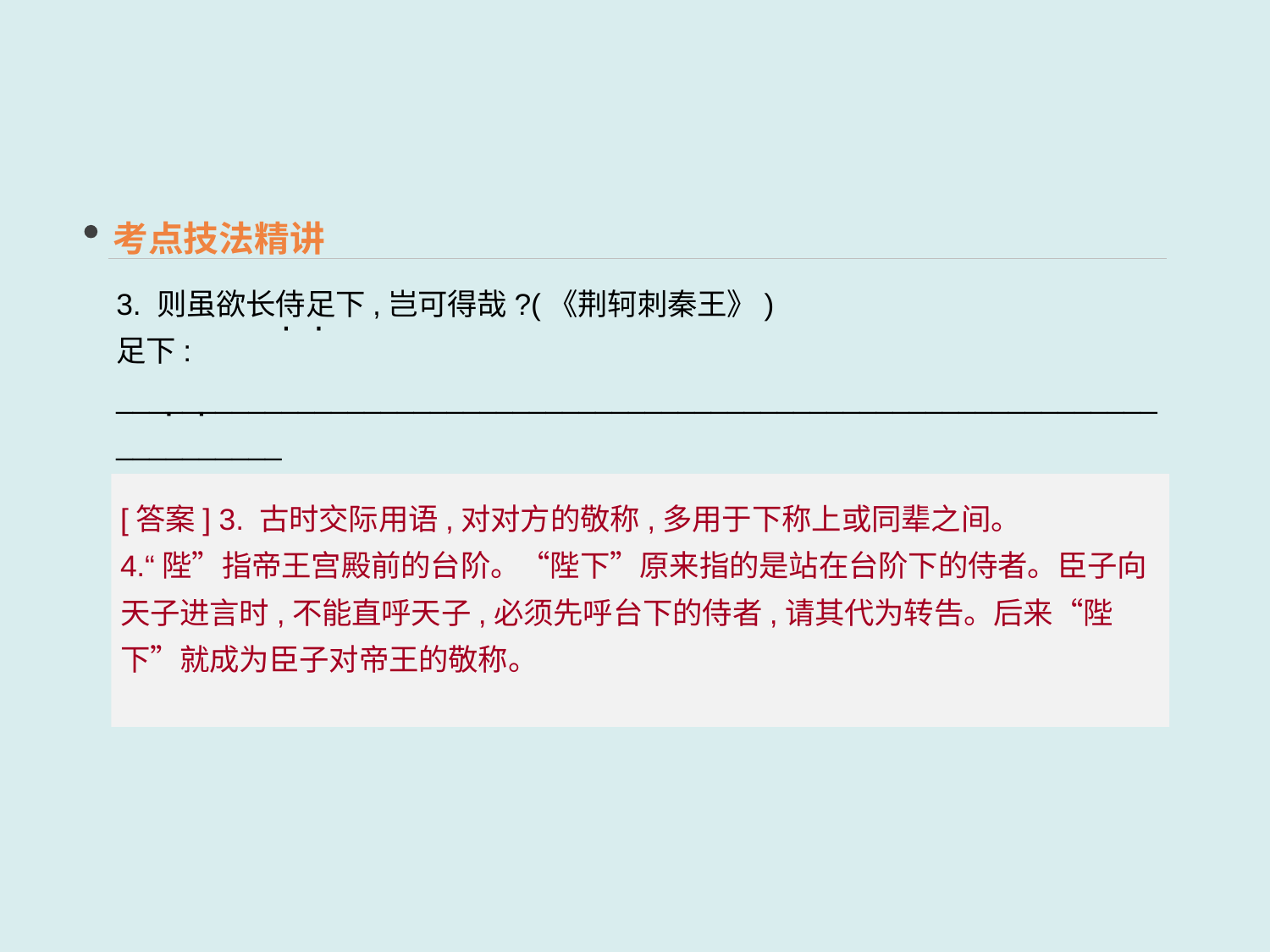

考点技法精讲

3. 则虽欲长侍足下,岂可得哉?(《荆轲刺秦王》)
足下: _________________________________________________________________________
4. 至陛下,秦武阳色变振恐。(《荆轲刺秦王》)
陛下:_________________________________________________________________________

 ·  ·
 ·  ·

[答案] 3. 古时交际用语,对对方的敬称,多用于下称上或同辈之间。
4.“陛”指帝王宫殿前的台阶。“陛下”原来指的是站在台阶下的侍者。臣子向天子进言时,不能直呼天子,必须先呼台下的侍者,请其代为转告。后来“陛下”就成为臣子对帝王的敬称。